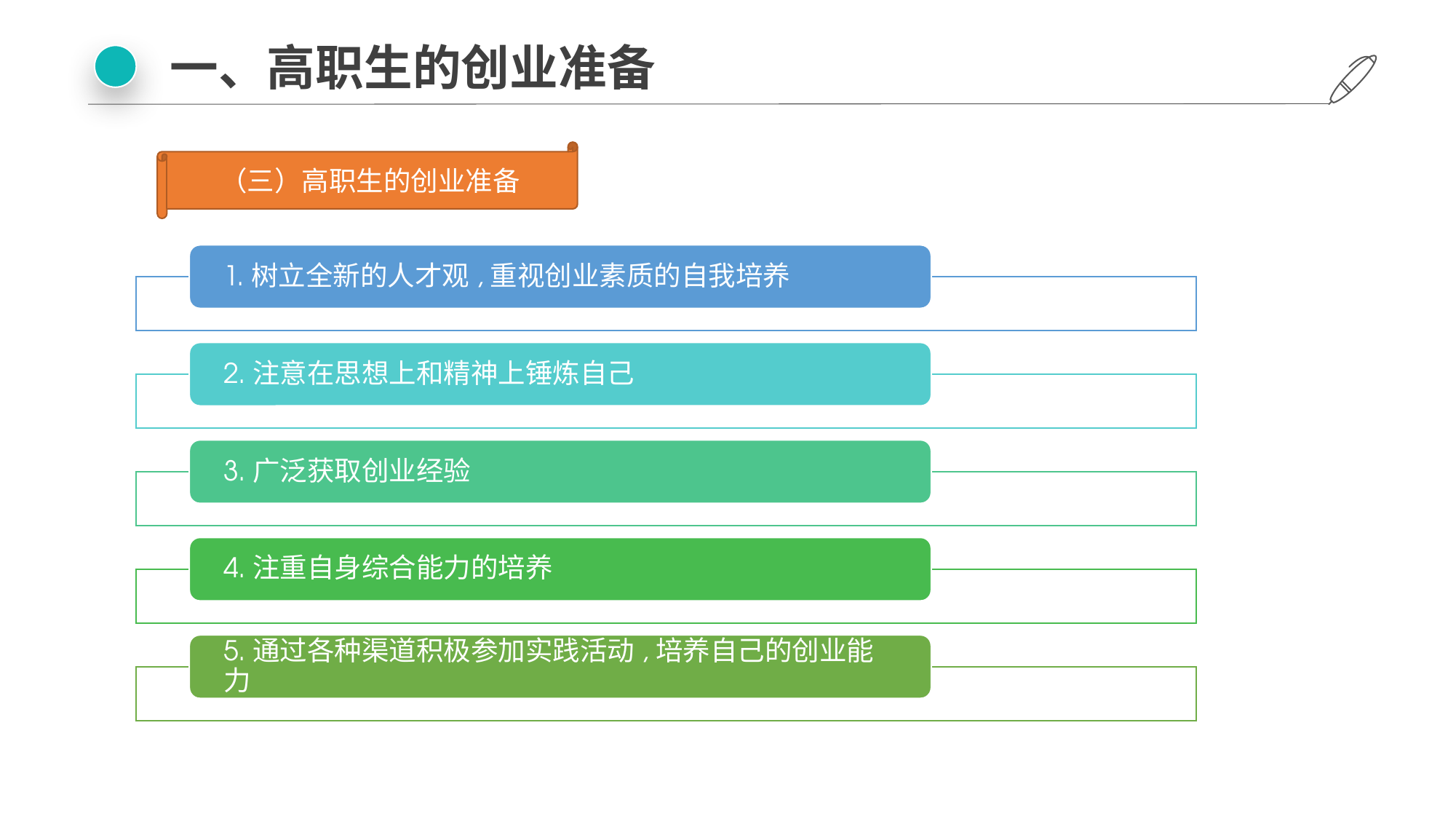

一、高职生的创业准备

（三）高职生的创业准备
1.树立全新的人才观,重视创业素质的自我培养
2.注意在思想上和精神上锤炼自己
3.广泛获取创业经验
4.注重自身综合能力的培养
5.通过各种渠道积极参加实践活动,培养自己的创业能力